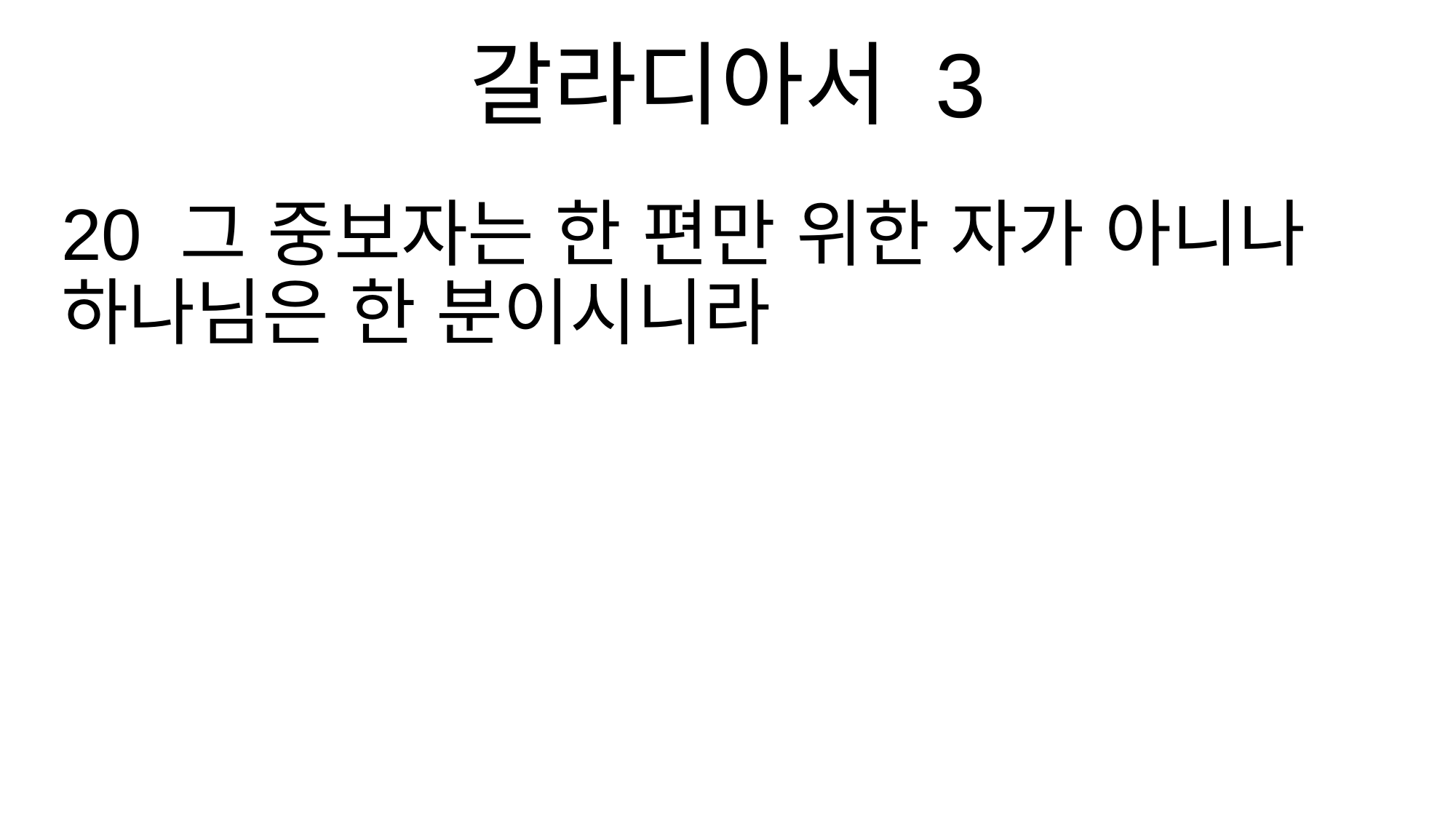

갈라디아서 3
20 그 중보자는 한 편만 위한 자가 아니나 하나님은 한 분이시니라